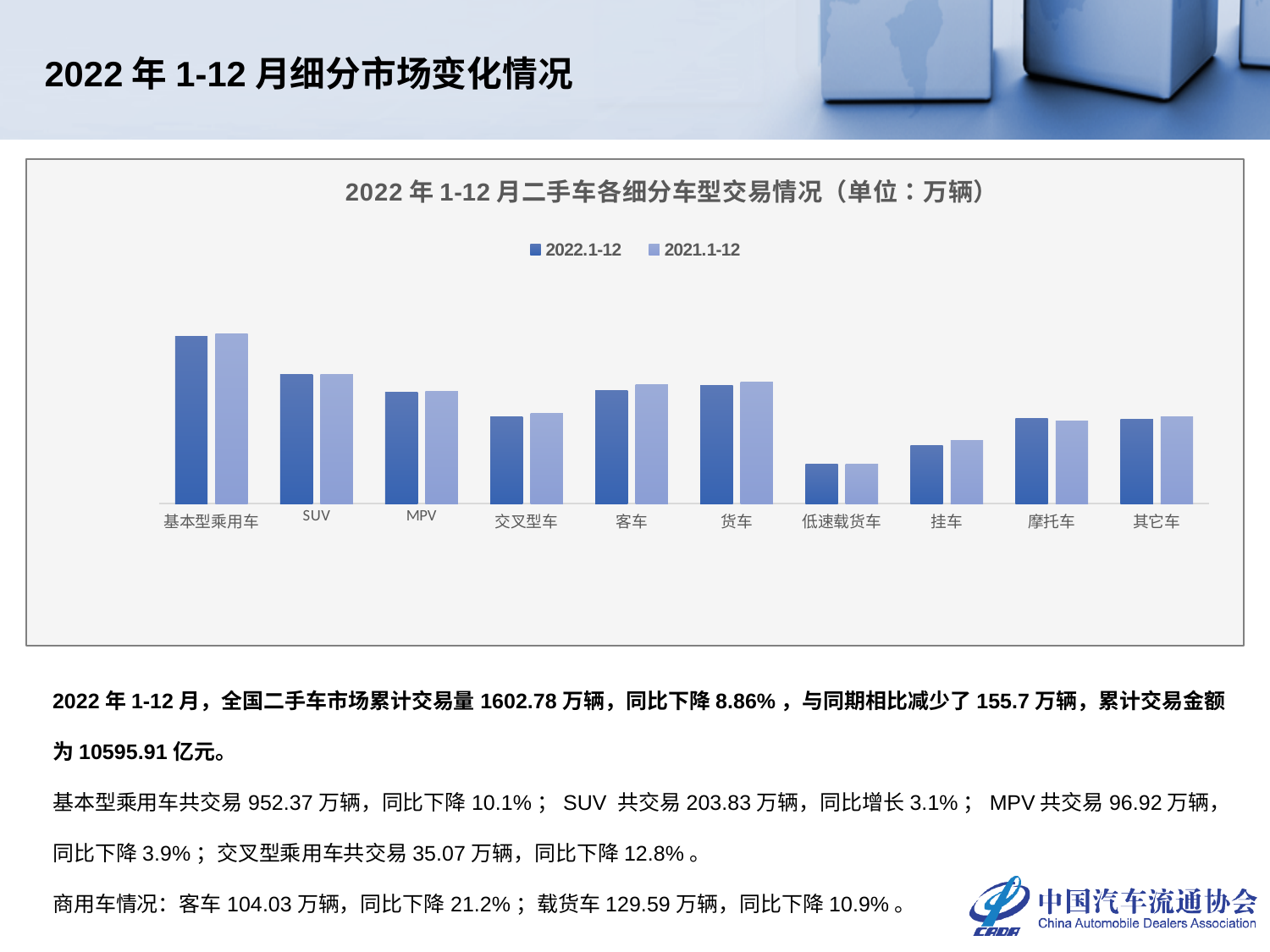

2022年1-12月细分市场变化情况

### Chart: 2022年1-12月二手车各细分车型交易情况（单位：万辆）

| Category | 2022.1-12 | 2021.1-12 |
|---|---|---|
| 基本型乘用车 | 952.3654 | 1059.1063 |
| SUV | 203.8326 | 197.6256 |
| MPV | 96.9218 | 100.8555 |
| 交叉型车 | 35.0718 | 40.2334 |
| 客车 | 104.0279 | 132.0278 |
| 货车 | 129.5897 | 145.3826 |
| 低速载货车 | 5.0666 | 5.0114 |
| 挂车 | 10.7339 | 13.3789 |
| 摩托车 | 33.4684 | 29.5091 |
| 其它车 | 31.7048 | 35.3773 |
2022年1-12月，全国二手车市场累计交易量1602.78万辆，同比下降8.86%，与同期相比减少了155.7万辆，累计交易金额为10595.91亿元。
基本型乘用车共交易952.37万辆，同比下降10.1%；SUV 共交易203.83万辆，同比增长3.1%；MPV共交易96.92万辆，同比下降3.9%；交叉型乘用车共交易35.07万辆，同比下降12.8%。
商用车情况：客车104.03万辆，同比下降21.2%；载货车129.59万辆，同比下降10.9%。